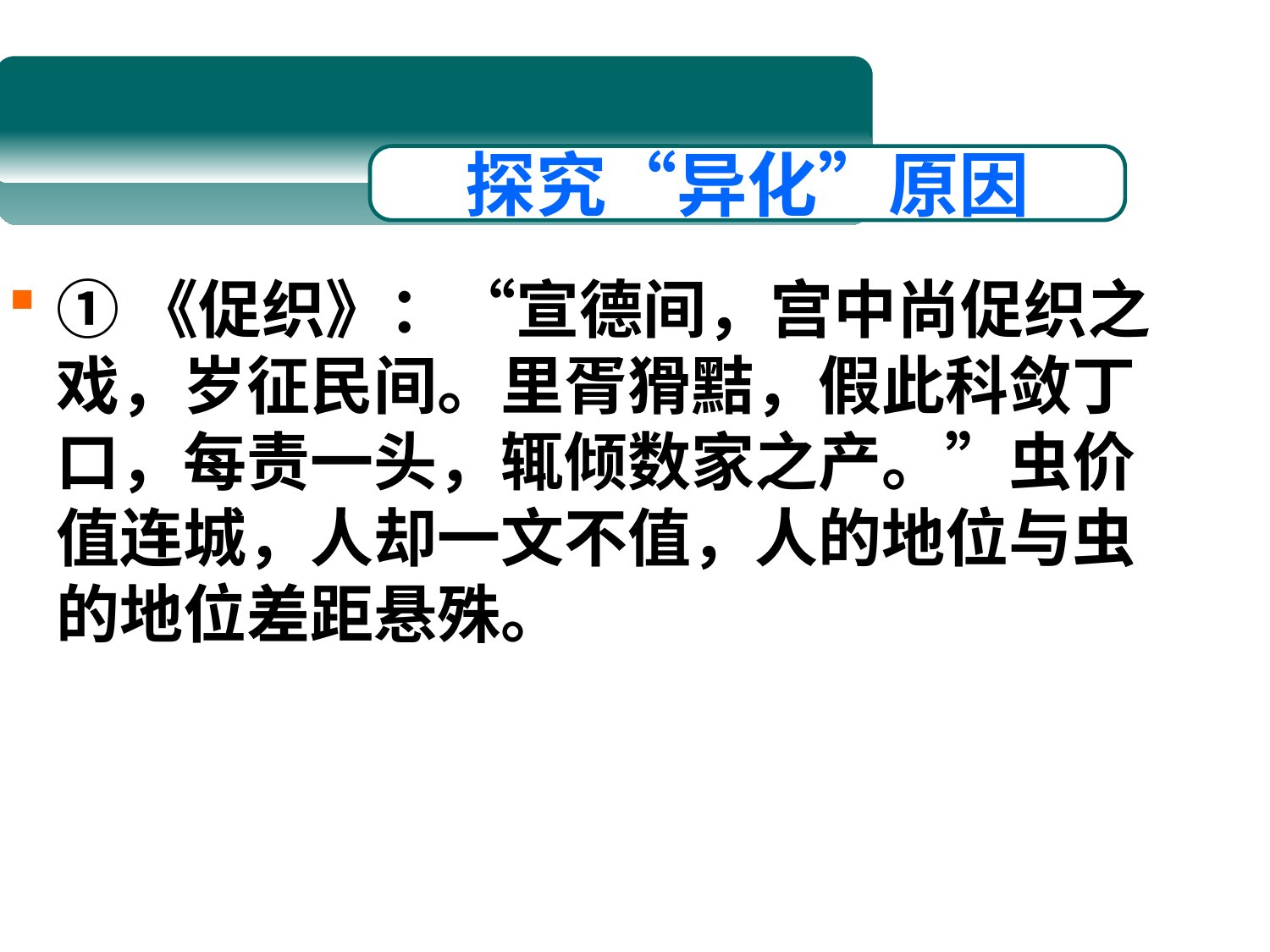

探究“异化”原因
①《促织》：“宣德间，宫中尚促织之戏，岁征民间。里胥猾黠，假此科敛丁口，每责一头，辄倾数家之产。”虫价值连城，人却一文不值，人的地位与虫的地位差距悬殊。